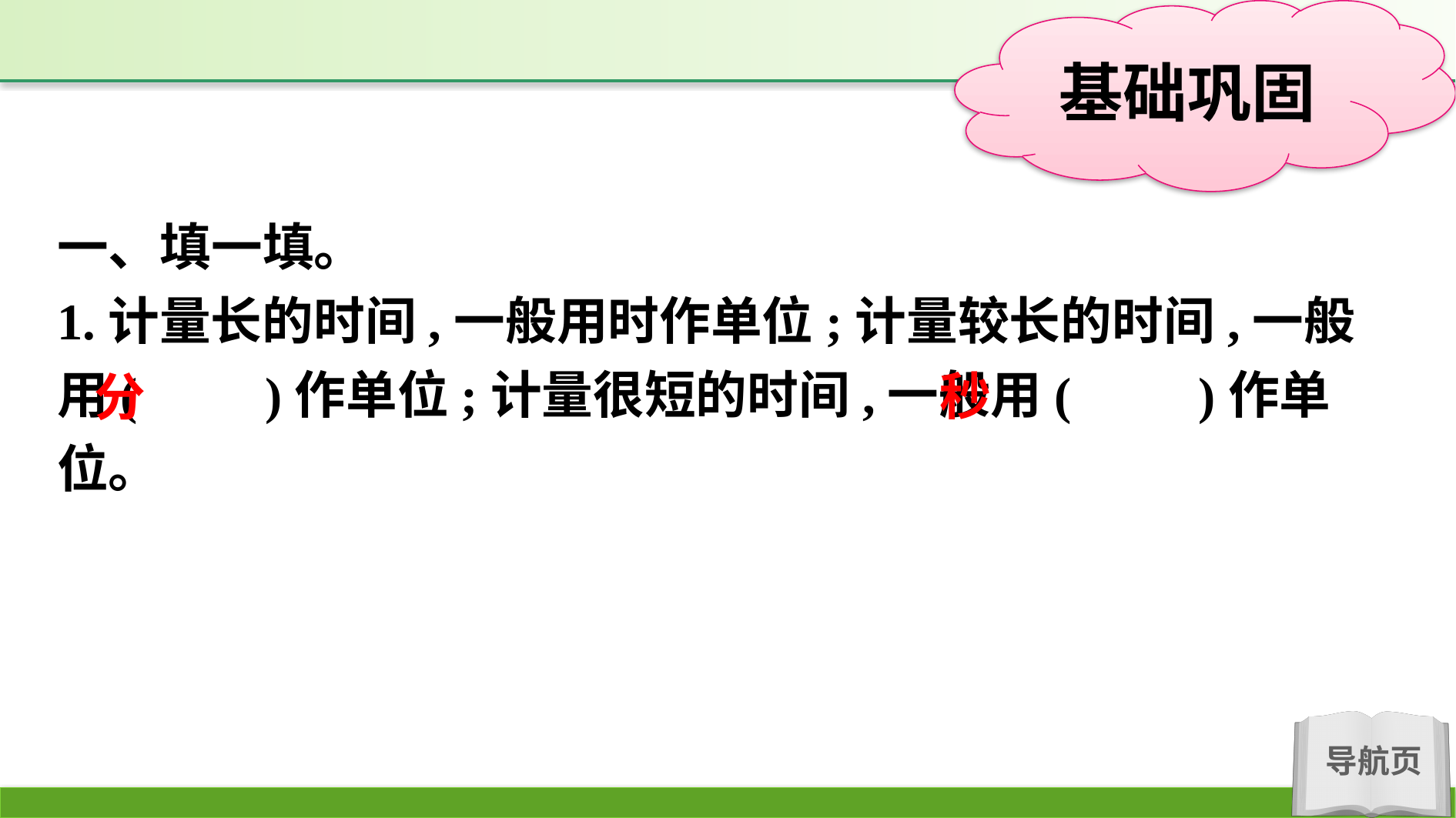

一、填一填。
1.计量长的时间,一般用时作单位;计量较长的时间,一般用(　　)作单位;计量很短的时间,一般用(　　)作单位。
秒
分